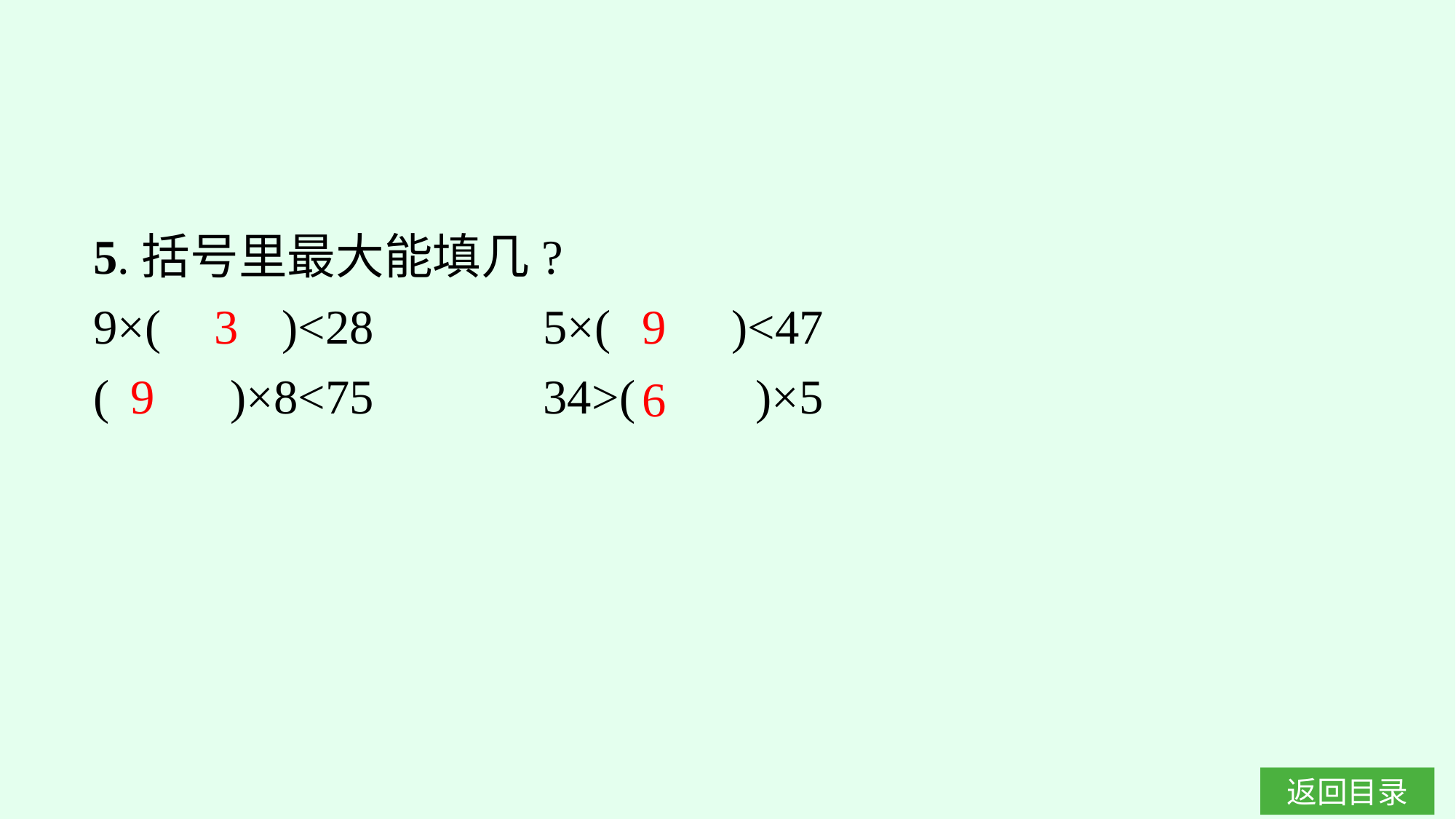

5.括号里最大能填几?
9×(　　)<28　　　5×(　　)<47
(　　)×8<75　　　34>(　　)×5
3
9
9
6